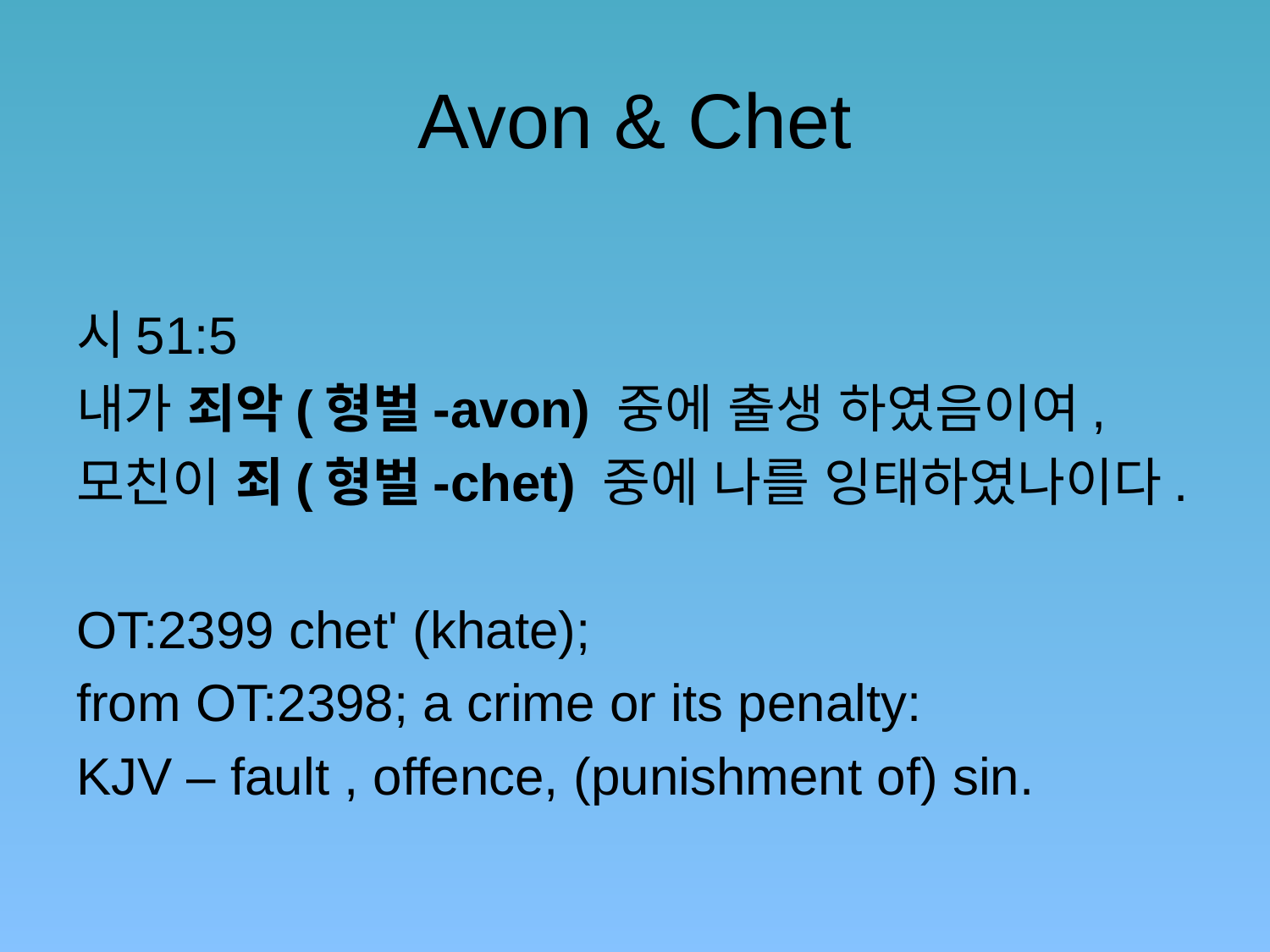

# Avon & Chet

시51:5
내가 죄악(형벌-avon) 중에 출생 하였음이여,
모친이 죄(형벌-chet) 중에 나를 잉태하였나이다.

OT:2399 chet' (khate);
from OT:2398; a crime or its penalty:
KJV – fault , offence, (punishment of) sin.